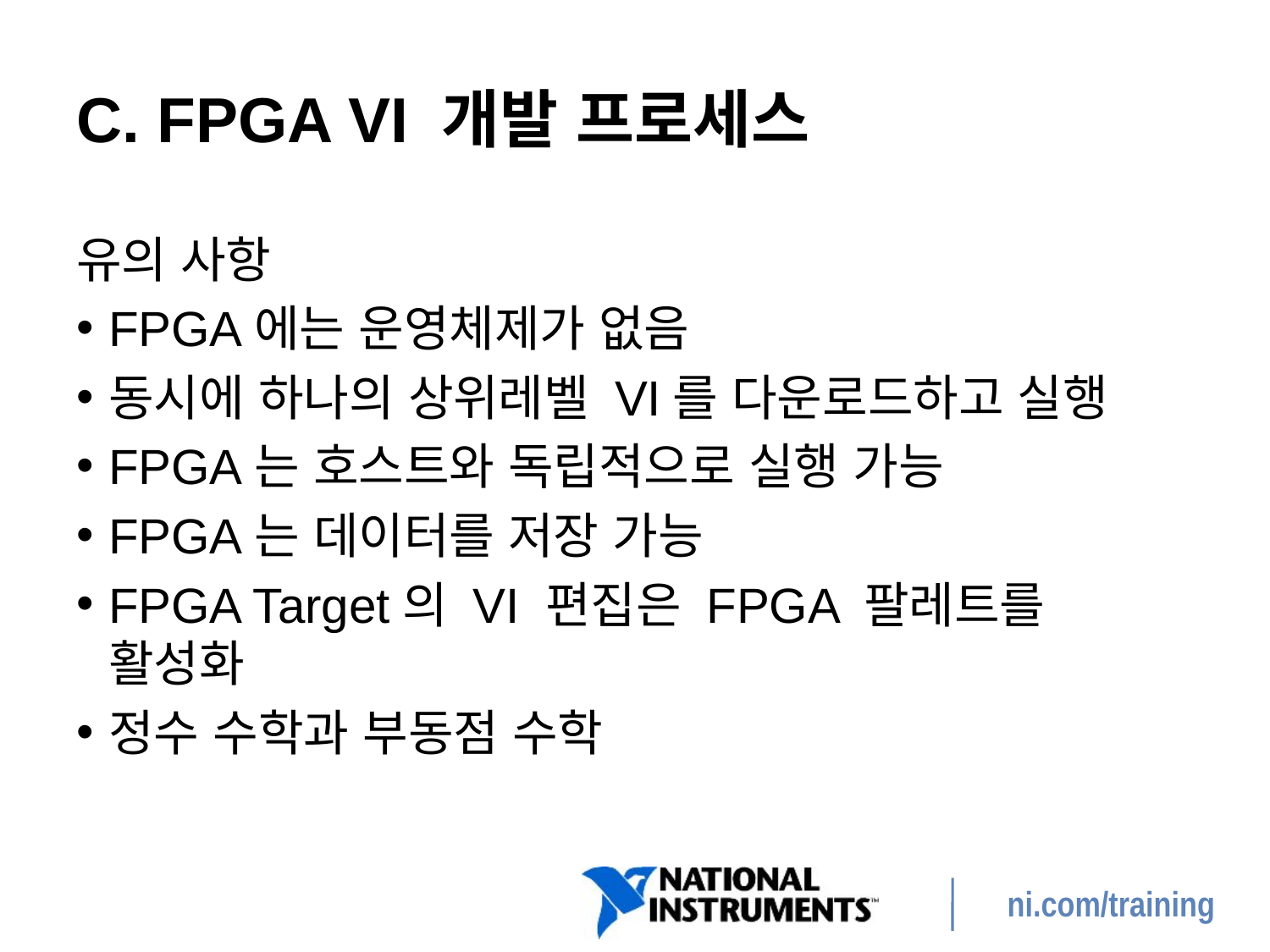

# C. FPGA VI 개발 프로세스
유의 사항
FPGA에는 운영체제가 없음
동시에 하나의 상위레벨 VI를 다운로드하고 실행
FPGA는 호스트와 독립적으로 실행 가능
FPGA는 데이터를 저장 가능
FPGA Target의 VI 편집은 FPGA 팔레트를 활성화
정수 수학과 부동점 수학